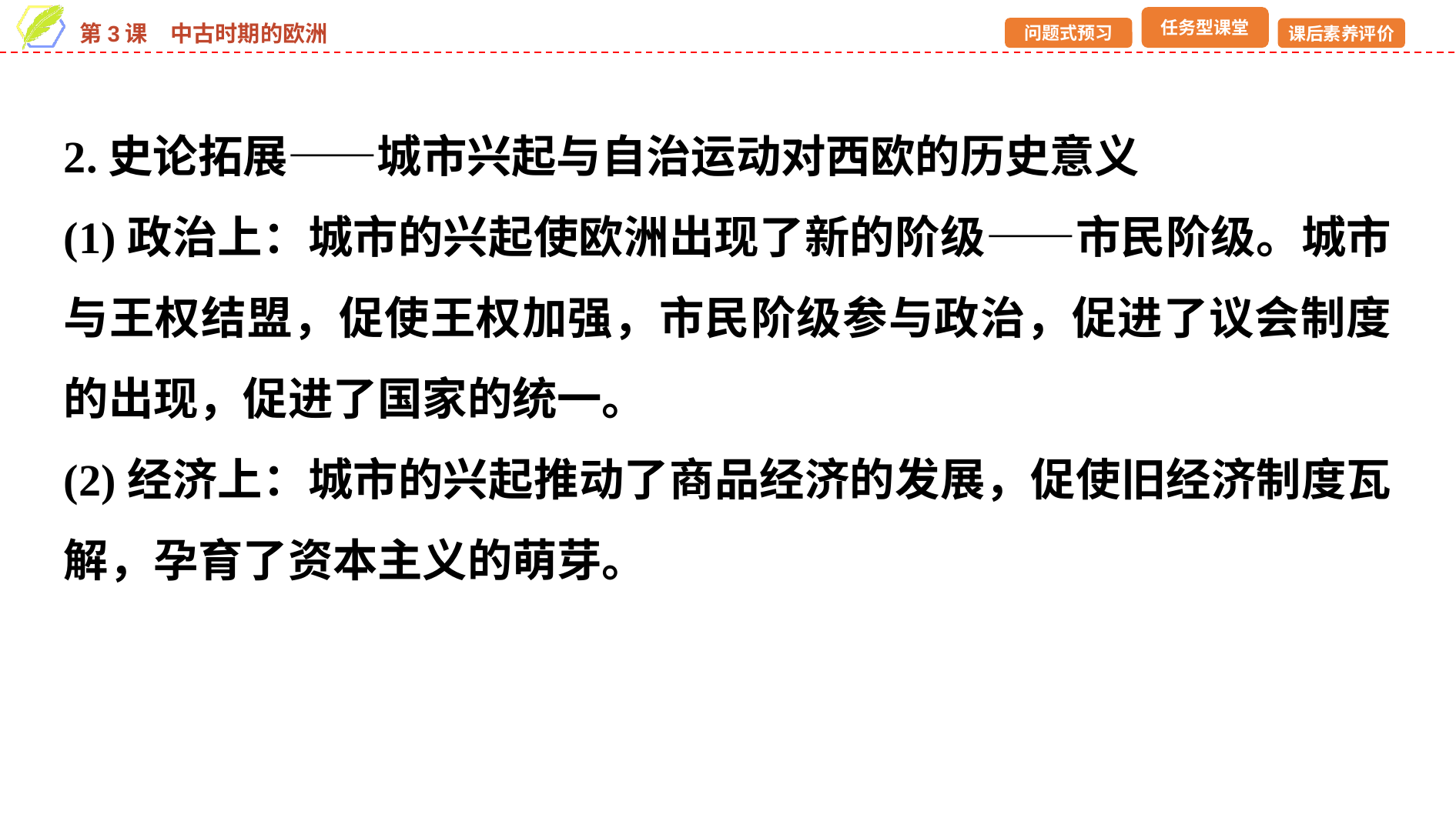

2.史论拓展——城市兴起与自治运动对西欧的历史意义
(1)政治上：城市的兴起使欧洲出现了新的阶级——市民阶级。城市与王权结盟，促使王权加强，市民阶级参与政治，促进了议会制度的出现，促进了国家的统一。
(2)经济上：城市的兴起推动了商品经济的发展，促使旧经济制度瓦解，孕育了资本主义的萌芽。